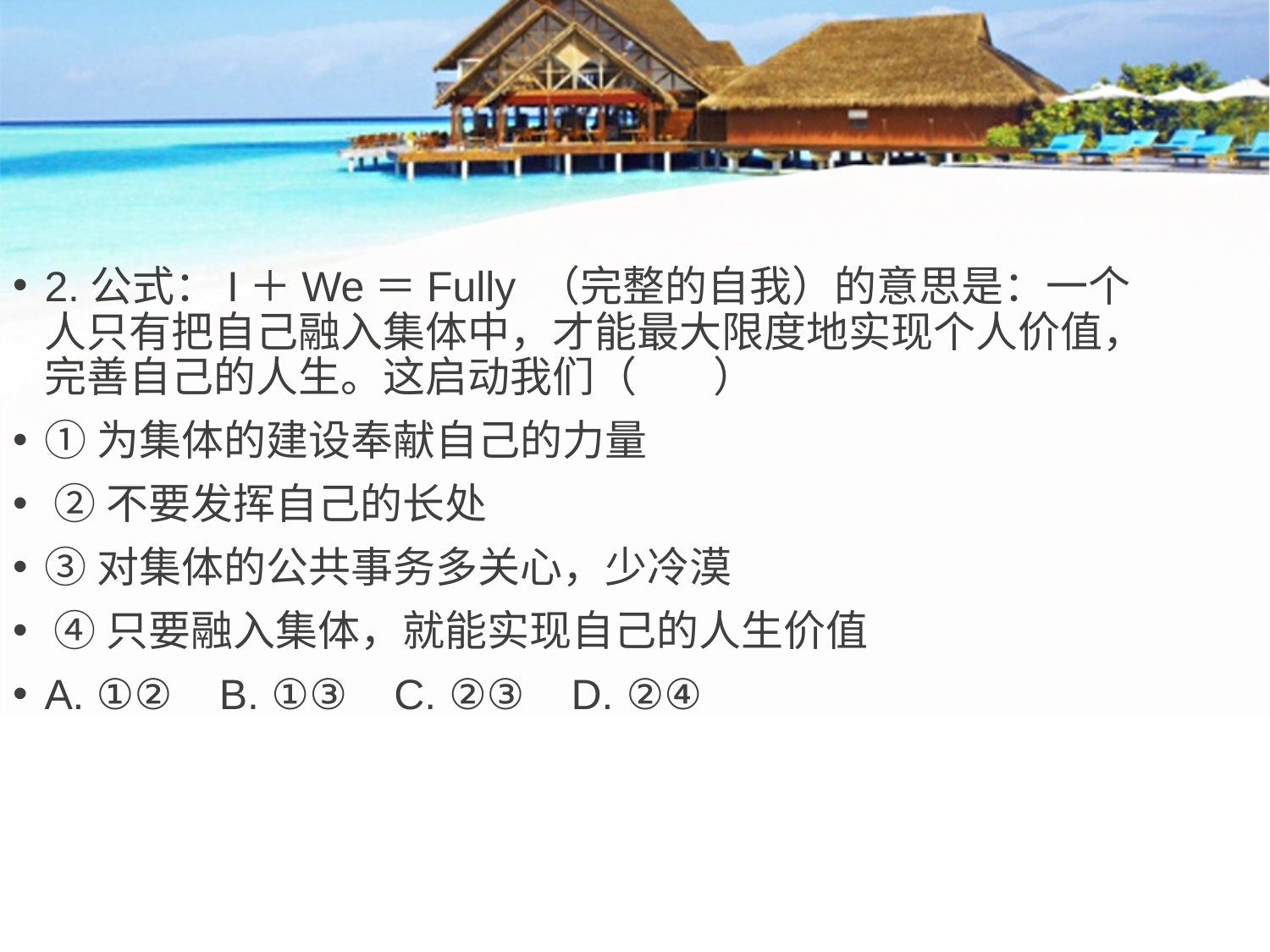

2.公式：I＋We＝Fully （完整的自我）的意思是：一个人只有把自己融入集体中，才能最大限度地实现个人价值，完善自己的人生。这启动我们（        ）
①为集体的建设奉献自己的力量
 ②不要发挥自己的长处
③对集体的公共事务多关心，少冷漠
 ④只要融入集体，就能实现自己的人生价值
A. ①②    B. ①③    C. ②③    D. ②④